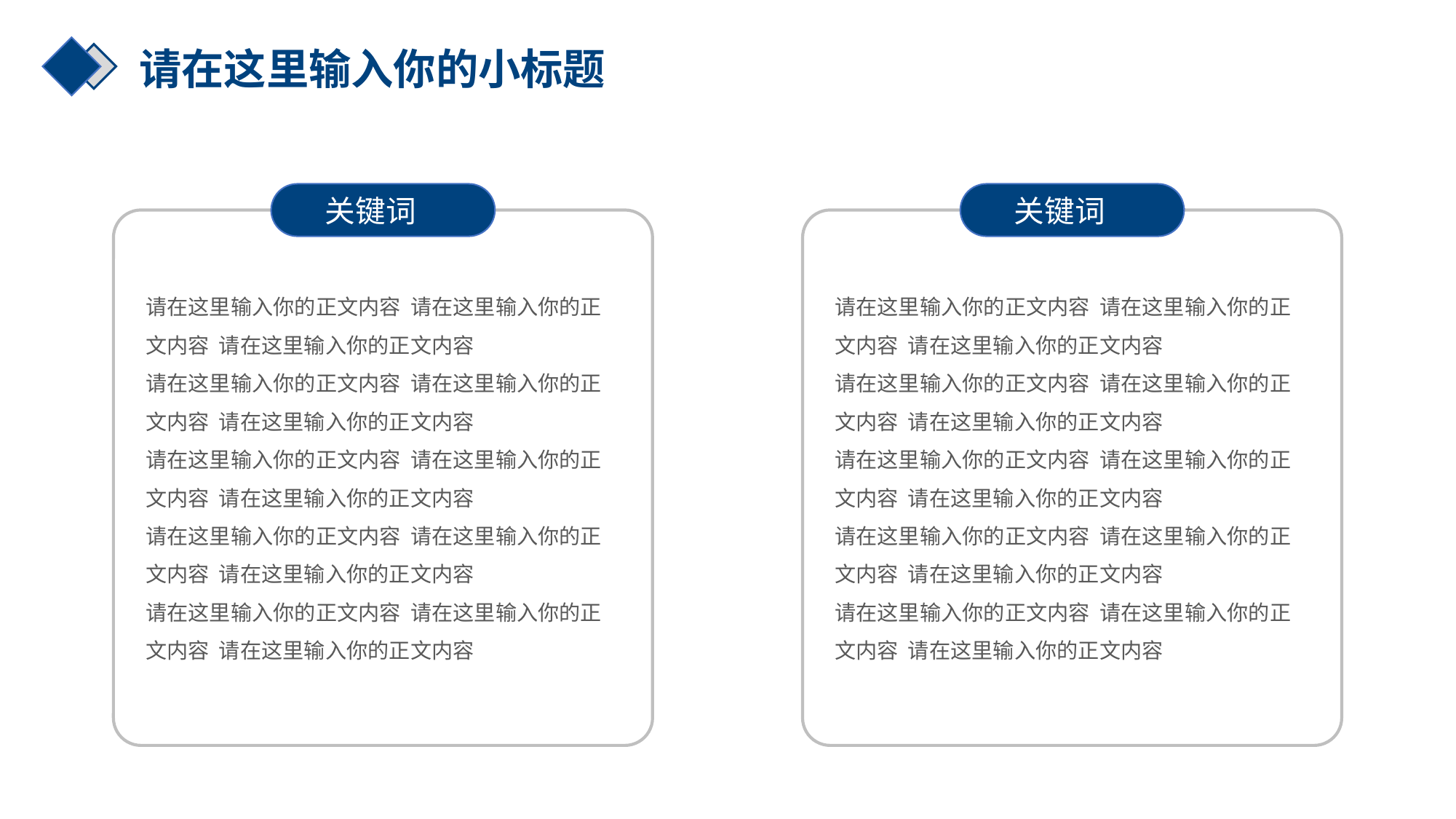

请在这里输入你的小标题
关键词
关键词

请在这里输入你的正文内容  请在这里输入你的正文内容  请在这里输入你的正文内容
请在这里输入你的正文内容  请在这里输入你的正文内容  请在这里输入你的正文内容
请在这里输入你的正文内容  请在这里输入你的正文内容  请在这里输入你的正文内容
请在这里输入你的正文内容  请在这里输入你的正文内容  请在这里输入你的正文内容
请在这里输入你的正文内容  请在这里输入你的正文内容  请在这里输入你的正文内容
请在这里输入你的正文内容  请在这里输入你的正文内容  请在这里输入你的正文内容
请在这里输入你的正文内容  请在这里输入你的正文内容  请在这里输入你的正文内容
请在这里输入你的正文内容  请在这里输入你的正文内容  请在这里输入你的正文内容
请在这里输入你的正文内容  请在这里输入你的正文内容  请在这里输入你的正文内容
请在这里输入你的正文内容  请在这里输入你的正文内容  请在这里输入你的正文内容